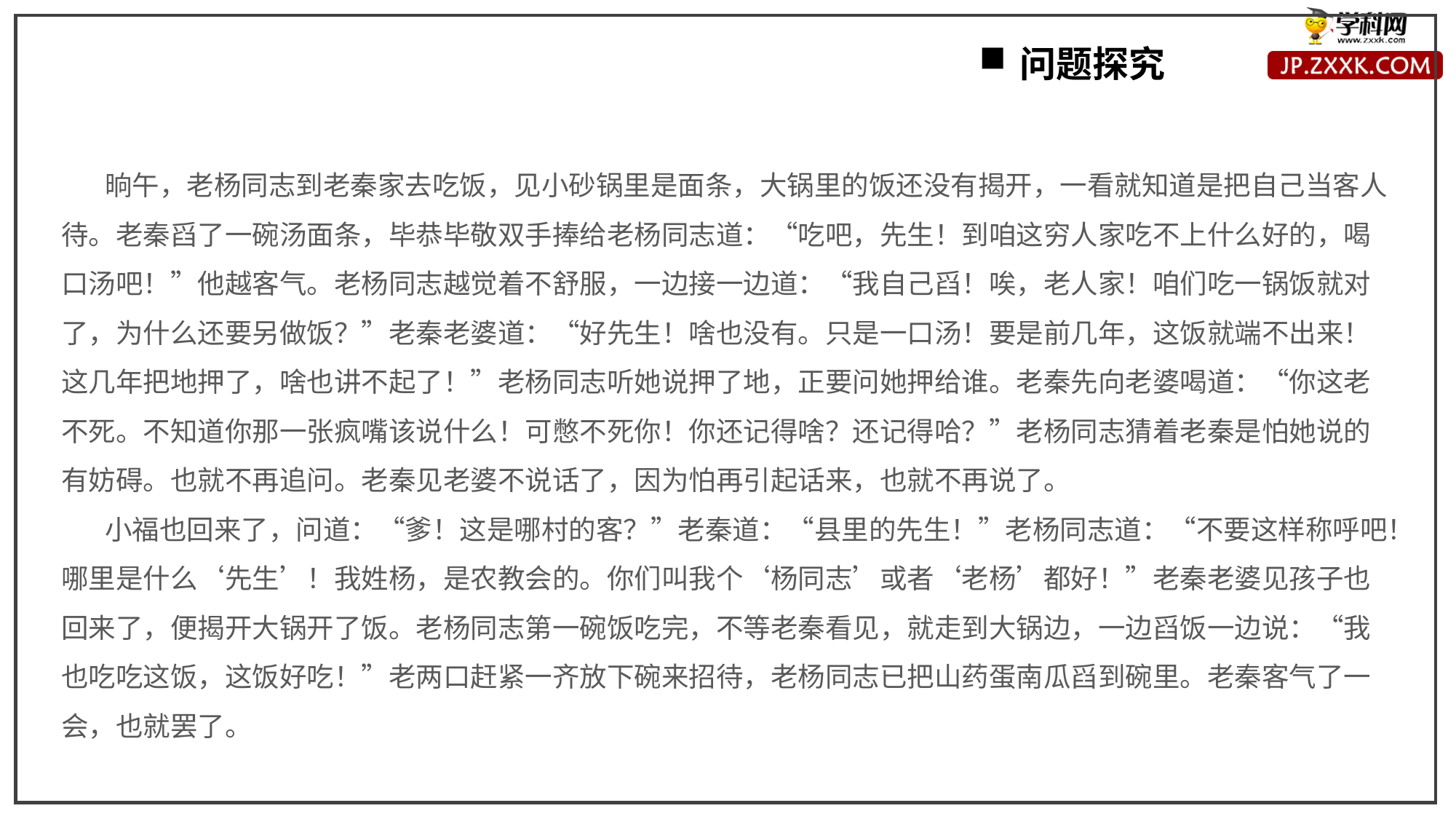

问题探究
      晌午，老杨同志到老秦家去吃饭，见小砂锅里是面条，大锅里的饭还没有揭开，一看就知道是把自己当客人待。老秦舀了一碗汤面条，毕恭毕敬双手捧给老杨同志道：“吃吧，先生！到咱这穷人家吃不上什么好的，喝口汤吧！”他越客气。老杨同志越觉着不舒服，一边接一边道：“我自己舀！唉，老人家！咱们吃一锅饭就对了，为什么还要另做饭？”老秦老婆道：“好先生！啥也没有。只是一口汤！要是前几年，这饭就端不出来！这几年把地押了，啥也讲不起了！”老杨同志听她说押了地，正要问她押给谁。老秦先向老婆喝道：“你这老不死。不知道你那一张疯嘴该说什么！可憋不死你！你还记得啥？还记得哈？”老杨同志猜着老秦是怕她说的有妨碍。也就不再追问。老秦见老婆不说话了，因为怕再引起话来，也就不再说了。
      小福也回来了，问道：“爹！这是哪村的客？”老秦道：“县里的先生！”老杨同志道：“不要这样称呼吧！哪里是什么‘先生’！我姓杨，是农教会的。你们叫我个‘杨同志’或者‘老杨’都好！”老秦老婆见孩子也回来了，便揭开大锅开了饭。老杨同志第一碗饭吃完，不等老秦看见，就走到大锅边，一边舀饭一边说：“我也吃吃这饭，这饭好吃！”老两口赶紧一齐放下碗来招待，老杨同志已把山药蛋南瓜舀到碗里。老秦客气了一会，也就罢了。